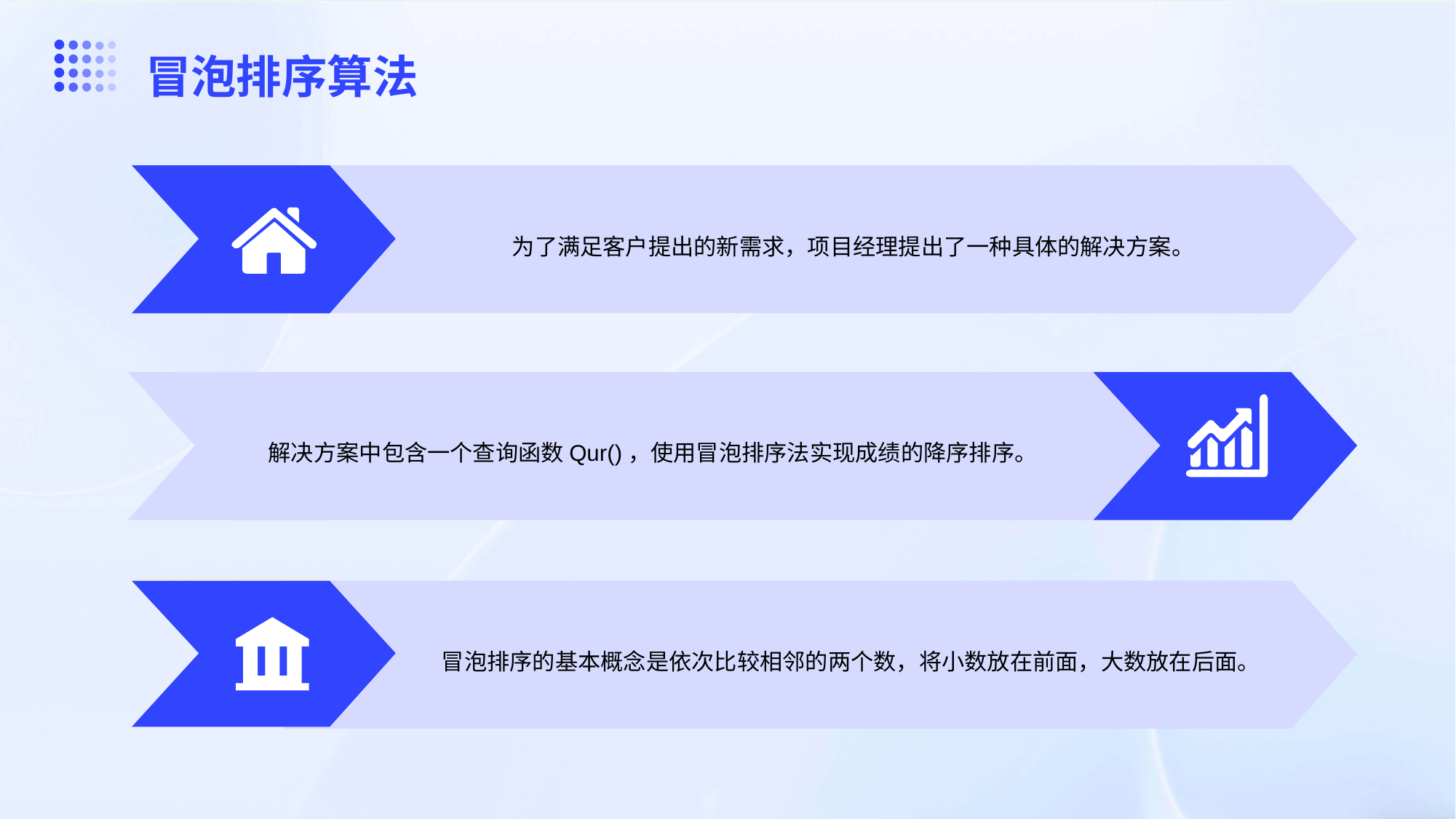

冒泡排序算法

为了满足客户提出的新需求，项目经理提出了一种具体的解决方案。

解决方案中包含一个查询函数Qur()，使用冒泡排序法实现成绩的降序排序。

冒泡排序的基本概念是依次比较相邻的两个数，将小数放在前面，大数放在后面。